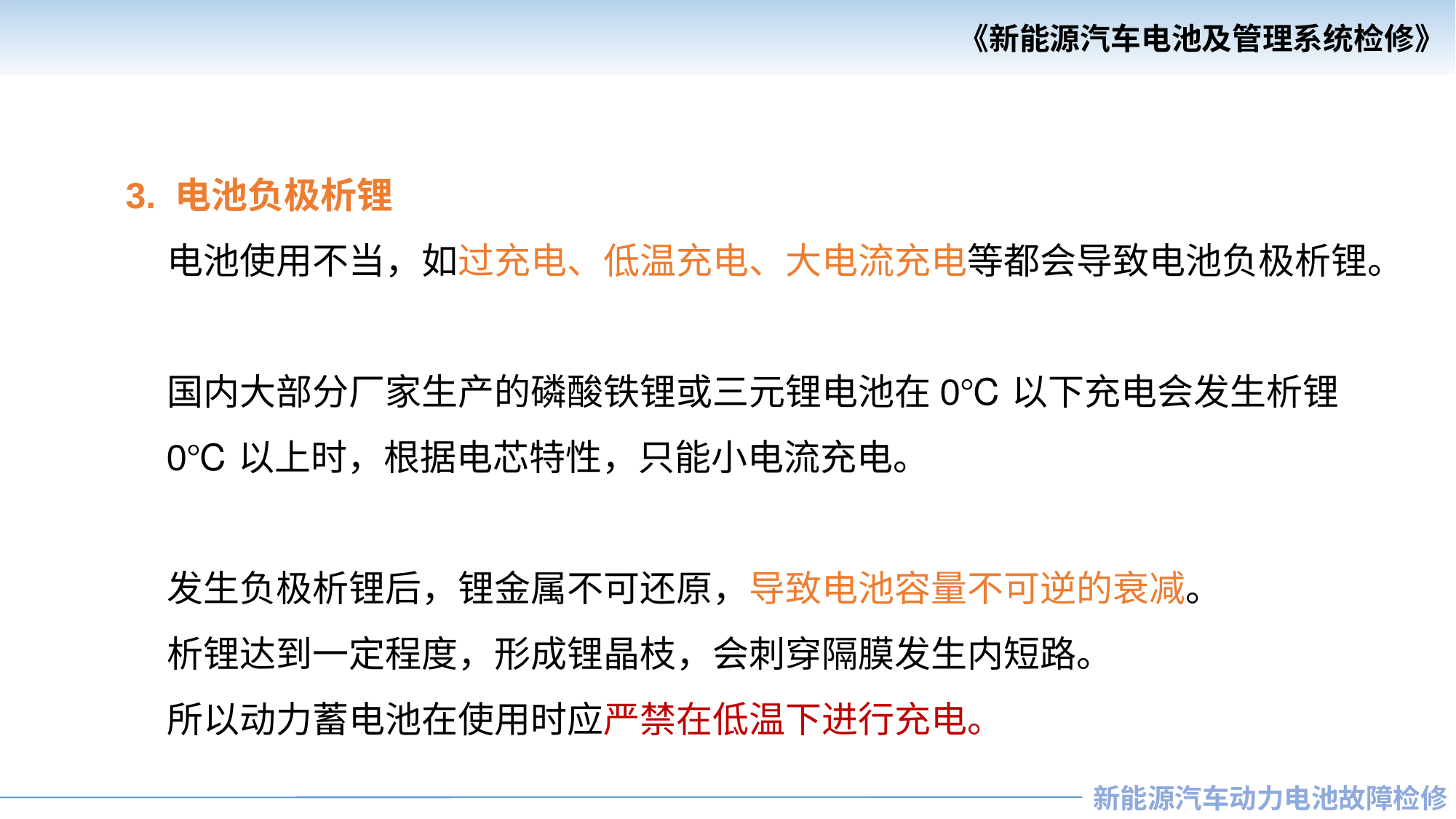

3. 电池负极析锂
    电池使用不当，如过充电、低温充电、大电流充电等都会导致电池负极析锂。
    国内大部分厂家生产的磷酸铁锂或三元锂电池在0℃以下充电会发生析锂
    0℃以上时，根据电芯特性，只能小电流充电。

    发生负极析锂后，锂金属不可还原，导致电池容量不可逆的衰减。
    析锂达到一定程度，形成锂晶枝，会刺穿隔膜发生内短路。
    所以动力蓄电池在使用时应严禁在低温下进行充电。